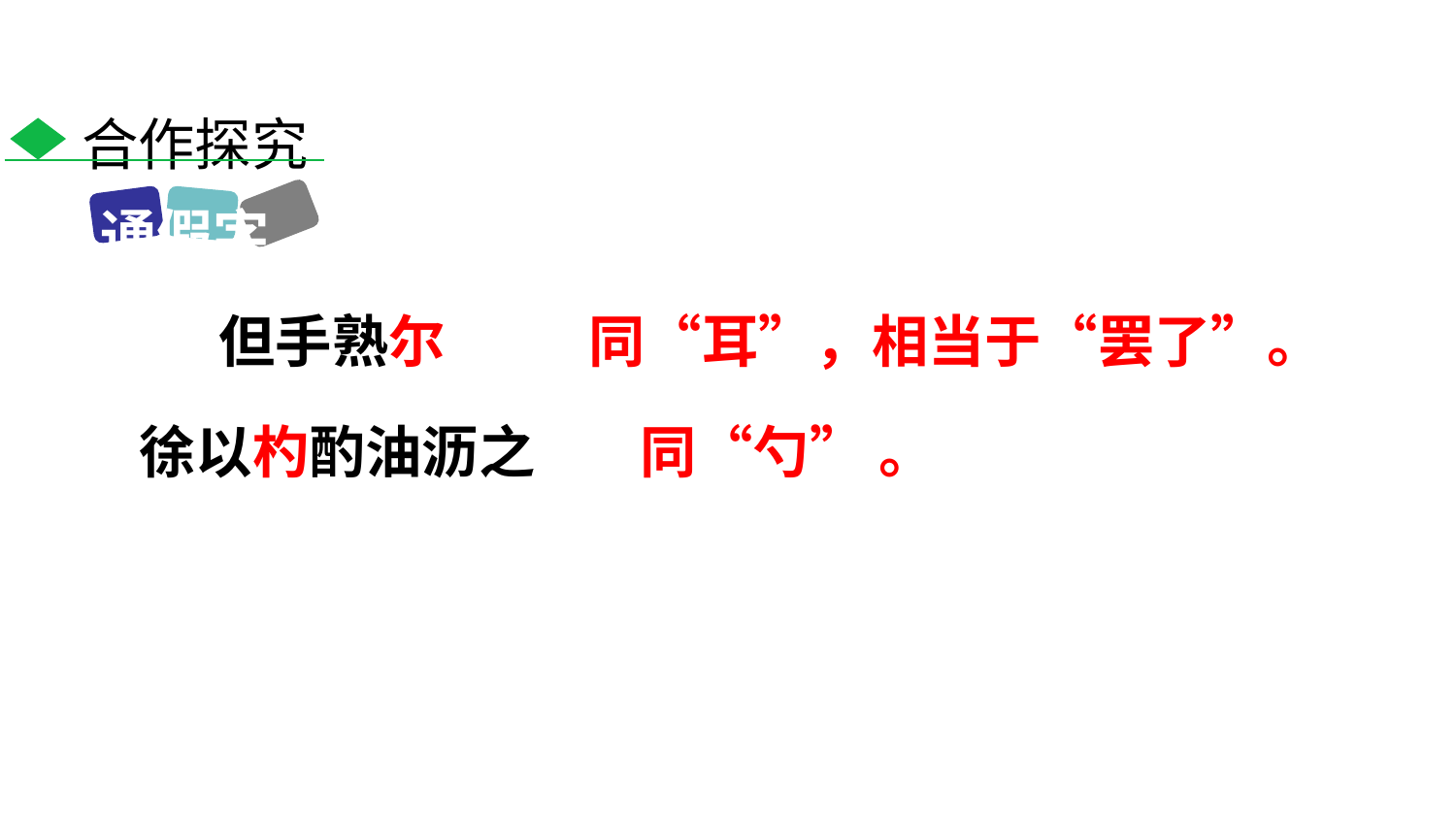

合作探究

通假字

但手熟尔
同“耳”，相当于“罢了”。
徐以杓酌油沥之
同“勺” 。